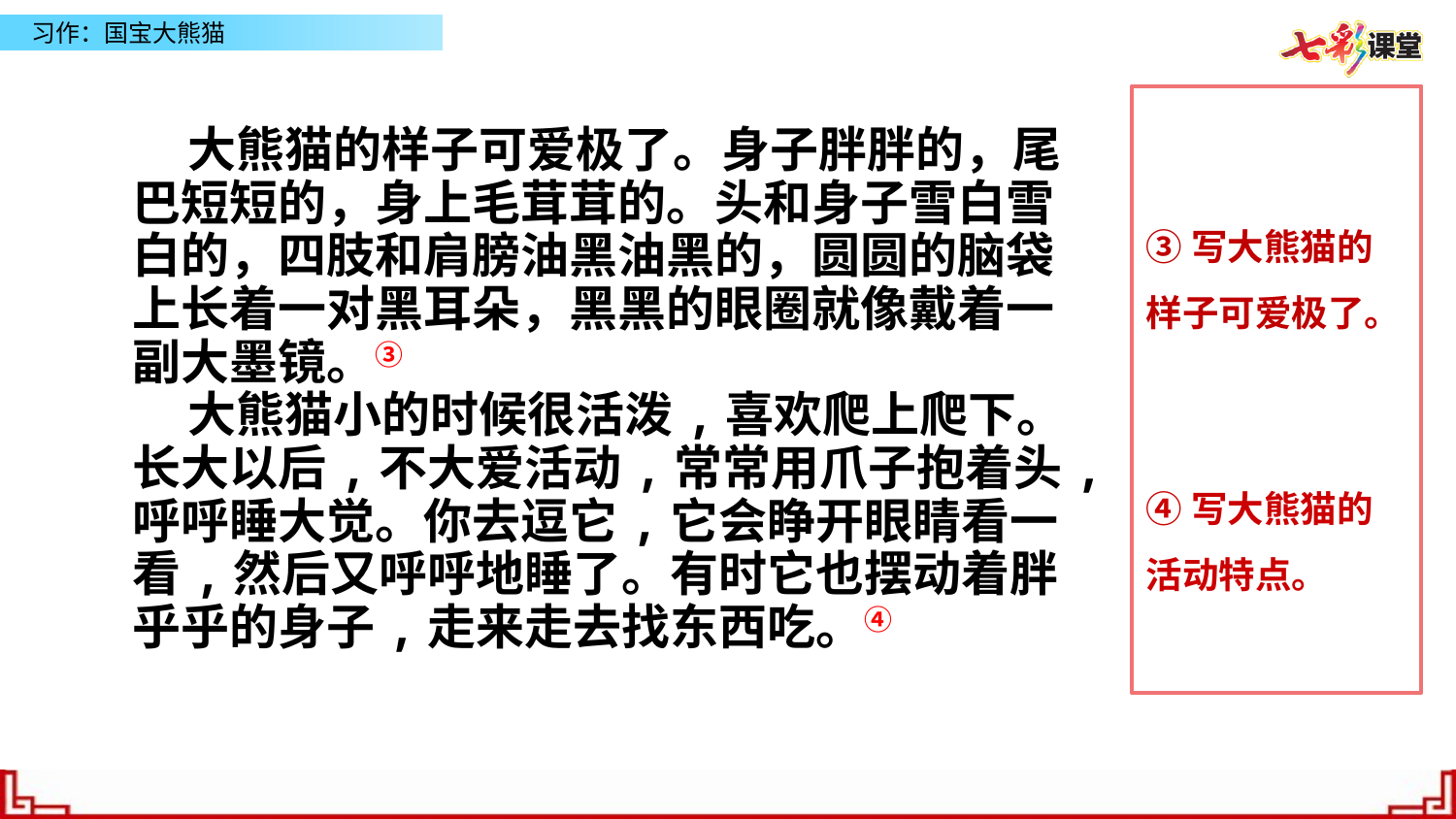

③写大熊猫的样子可爱极了。

④写大熊猫的活动特点。
    大熊猫的样子可爱极了。身子胖胖的，尾巴短短的，身上毛茸茸的。头和身子雪白雪白的，四肢和肩膀油黑油黑的，圆圆的脑袋上长着一对黑耳朵，黑黑的眼圈就像戴着一副大墨镜。③
    大熊猫小的时候很活泼,喜欢爬上爬下。长大以后,不大爱活动,常常用爪子抱着头,呼呼睡大觉。你去逗它,它会睁开眼睛看一看,然后又呼呼地睡了。有时它也摆动着胖乎乎的身子,走来走去找东西吃。④